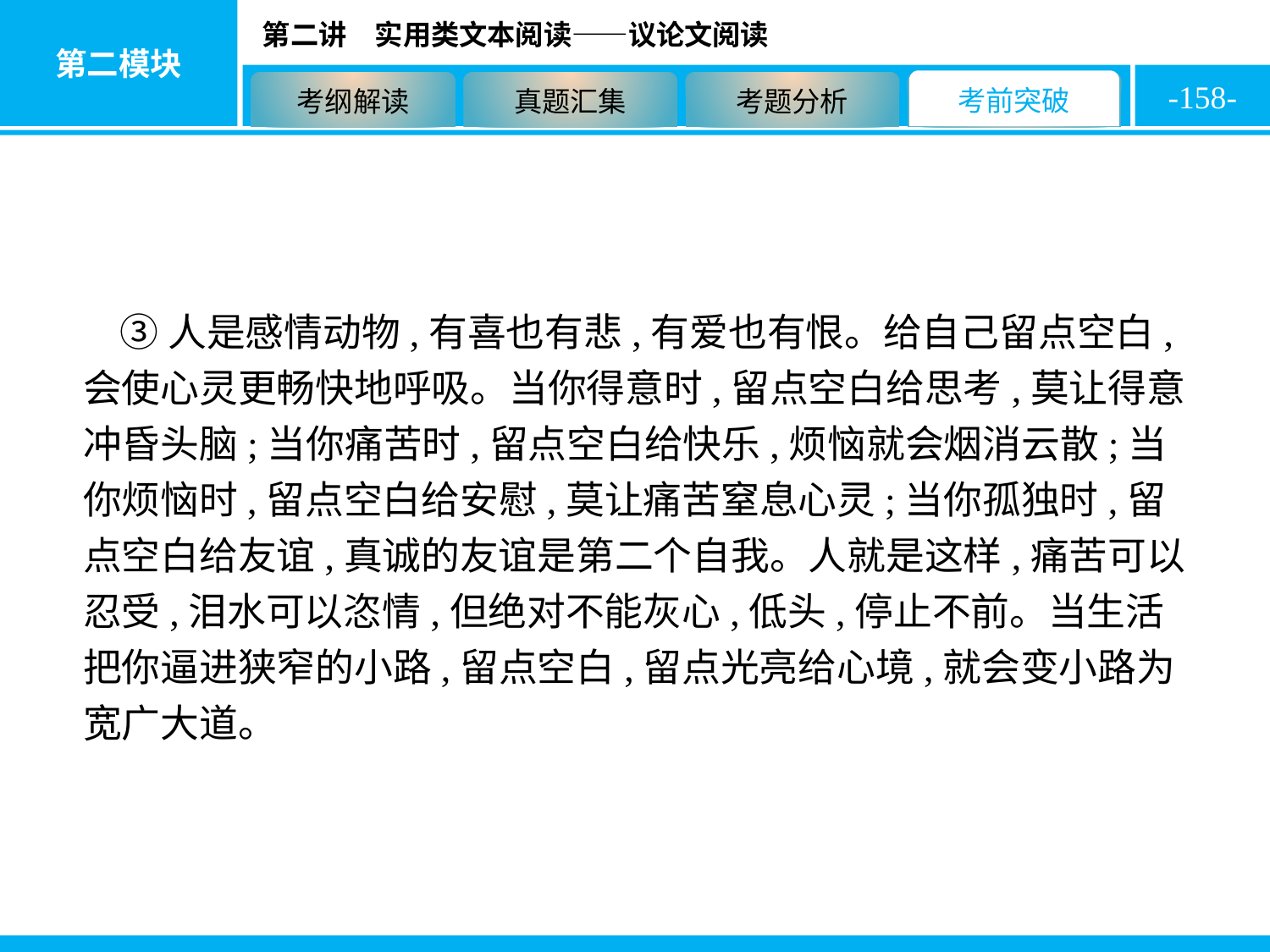

-158-
③人是感情动物,有喜也有悲,有爱也有恨。给自己留点空白,会使心灵更畅快地呼吸。当你得意时,留点空白给思考,莫让得意冲昏头脑;当你痛苦时,留点空白给快乐,烦恼就会烟消云散;当你烦恼时,留点空白给安慰,莫让痛苦窒息心灵;当你孤独时,留点空白给友谊,真诚的友谊是第二个自我。人就是这样,痛苦可以忍受,泪水可以恣情,但绝对不能灰心,低头,停止不前。当生活把你逼进狭窄的小路,留点空白,留点光亮给心境,就会变小路为宽广大道。